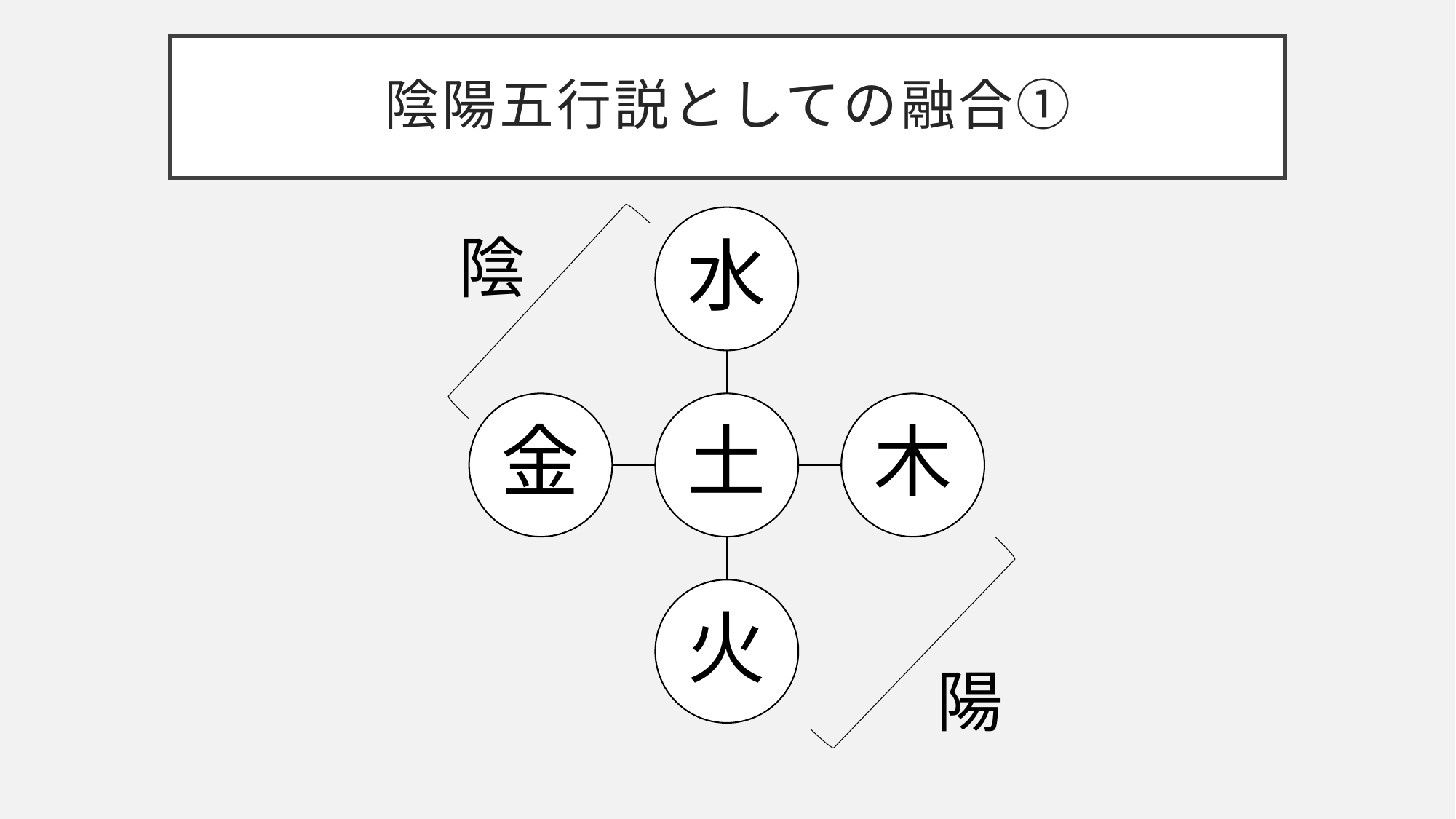

# 陰陽五行説としての融合①

土

水

木

火

金
陰

陽